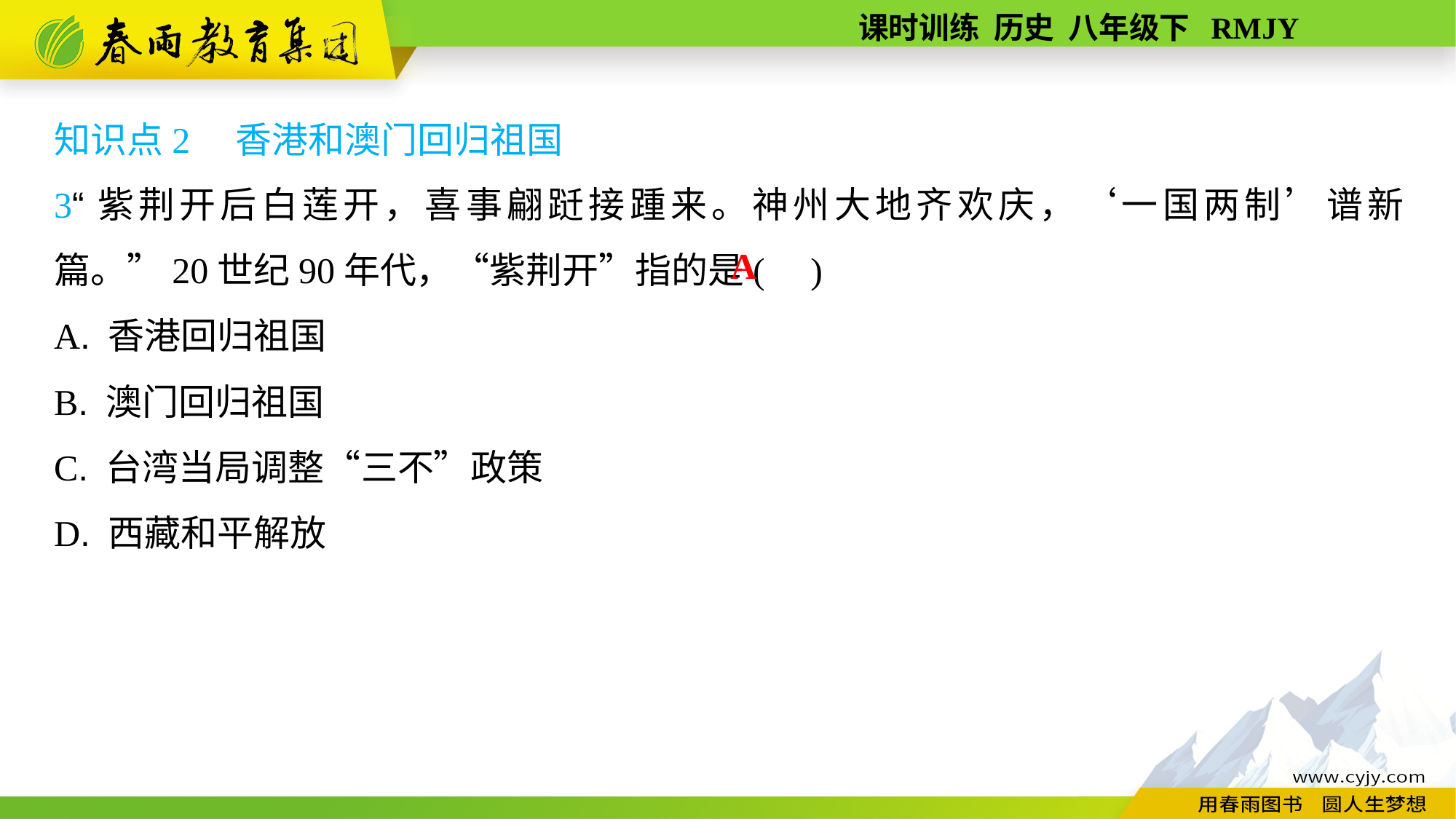

知识点2　香港和澳门回归祖国
3“紫荆开后白莲开，喜事翩跹接踵来。神州大地齐欢庆，‘一国两制’谱新篇。”20世纪90年代，“紫荆开”指的是(     )
A. 香港回归祖国
B. 澳门回归祖国
C. 台湾当局调整“三不”政策
D. 西藏和平解放
A